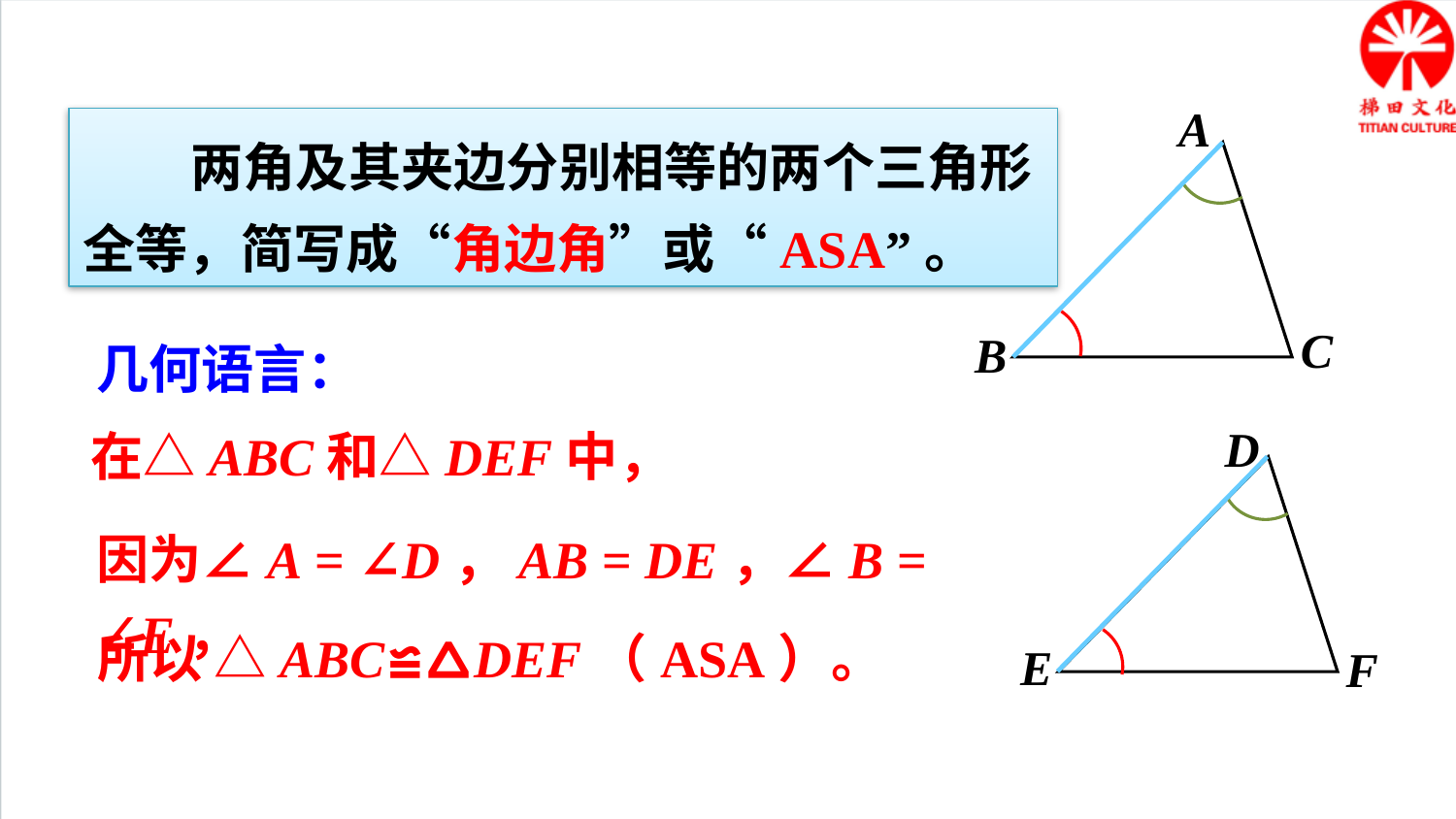

A

C
B
        两角及其夹边分别相等的两个三角形全等，简写成“角边角”或“ASA”。

几何语言：
在△ABC和△DEF中，
D

E
F
因为∠A = ∠D，AB = DE，∠B = ∠E，
所以 △ABC≌△DEF（ASA）。